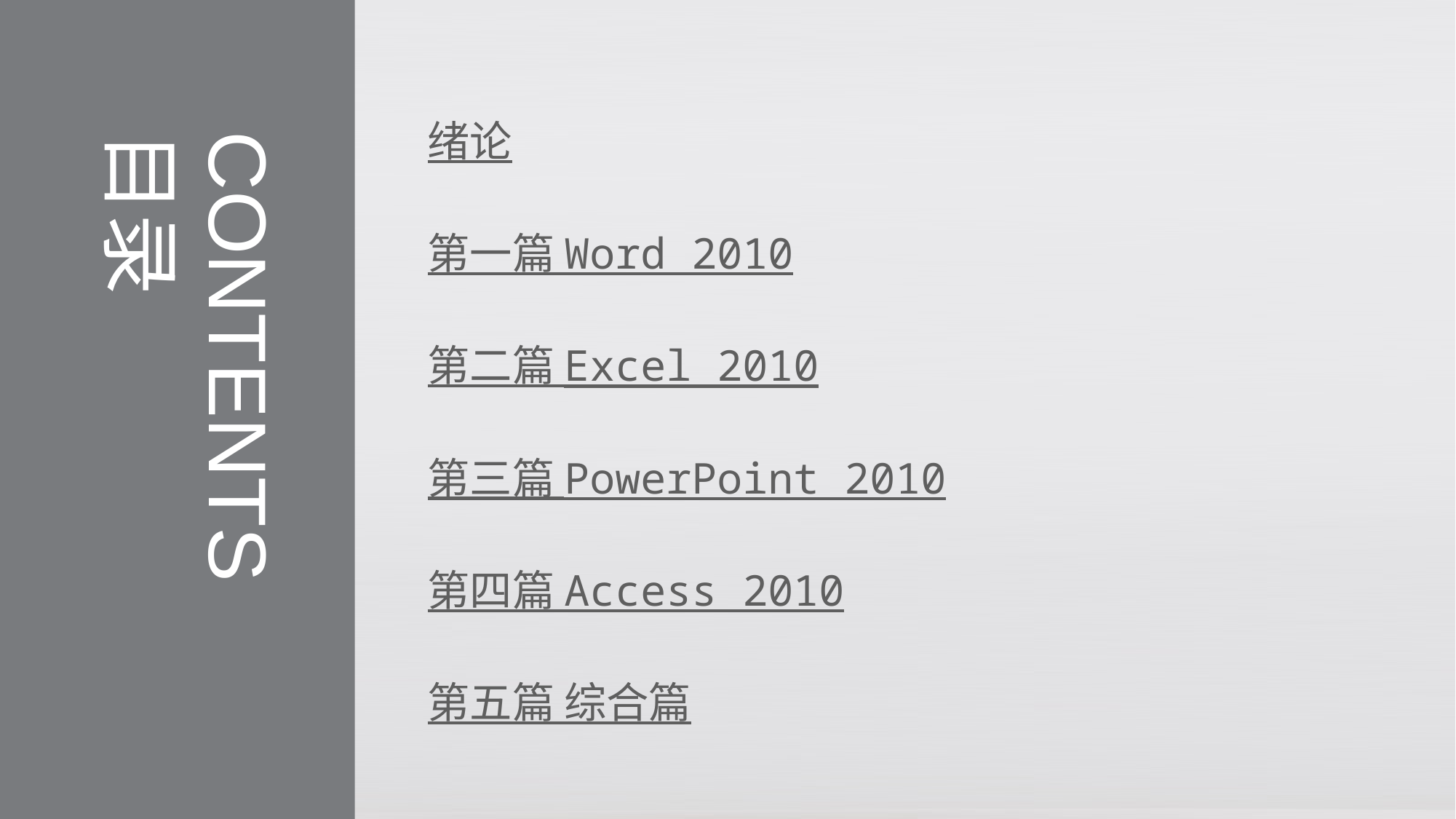

绪论

第一篇 Word 2010

第二篇 Excel 2010

第三篇 PowerPoint 2010

第四篇 Access 2010

第五篇 综合篇

CONTENTS
目录